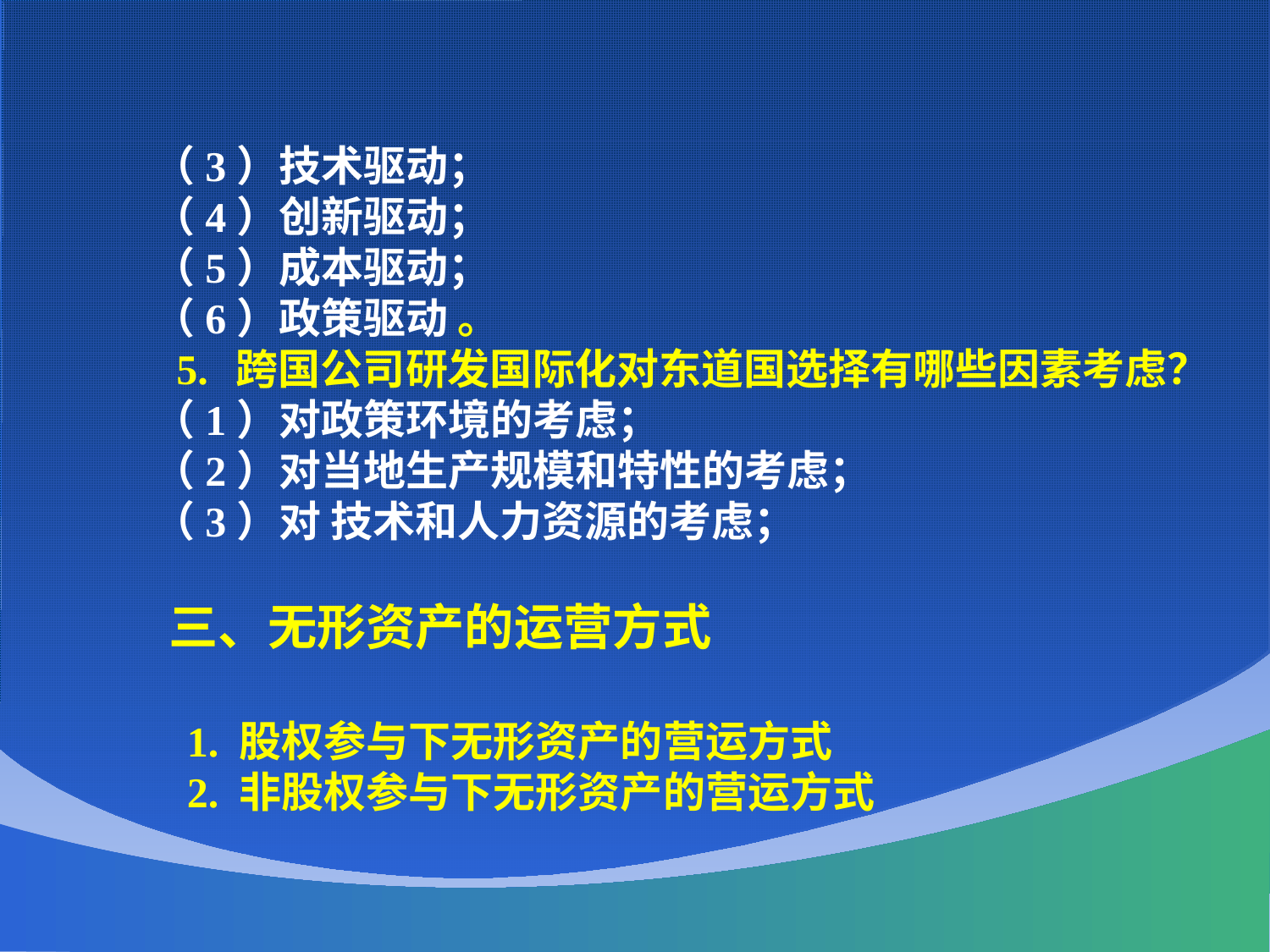

（3）技术驱动；
  （4）创新驱动；
  （5）成本驱动；
  （6）政策驱动 。
     5.  跨国公司研发国际化对东道国选择有哪些因素考虑？
  （1）对政策环境的考虑；
  （2）对当地生产规模和特性的考虑；
  （3）对 技术和人力资源的考虑；

   三、无形资产的运营方式

      1. 股权参与下无形资产的营运方式
      2. 非股权参与下无形资产的营运方式